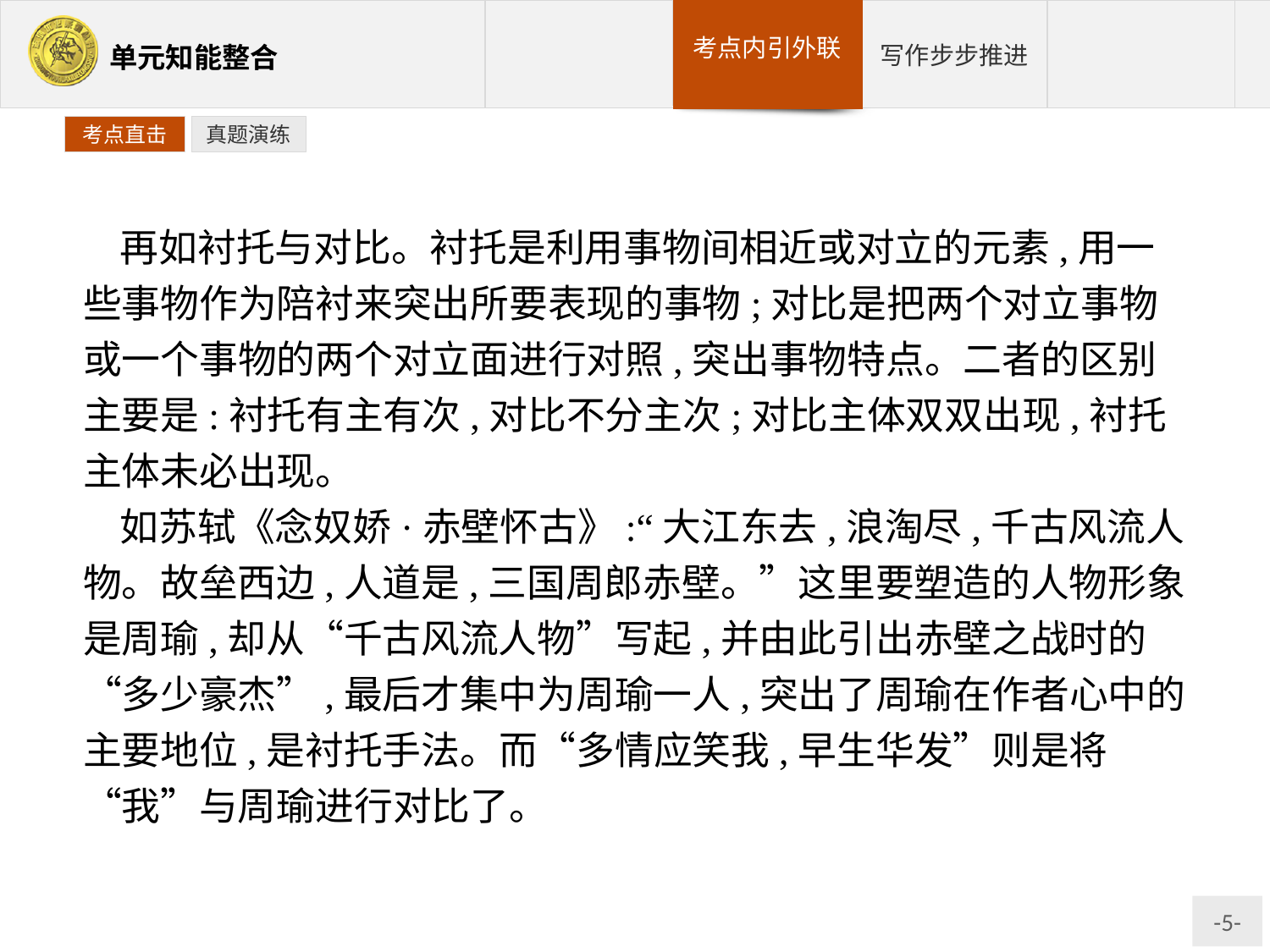

考点直击
真题演练
再如衬托与对比。衬托是利用事物间相近或对立的元素,用一些事物作为陪衬来突出所要表现的事物;对比是把两个对立事物或一个事物的两个对立面进行对照,突出事物特点。二者的区别主要是:衬托有主有次,对比不分主次;对比主体双双出现,衬托主体未必出现。
如苏轼《念奴娇·赤壁怀古》:“大江东去,浪淘尽,千古风流人物。故垒西边,人道是,三国周郎赤壁。”这里要塑造的人物形象是周瑜,却从“千古风流人物”写起,并由此引出赤壁之战时的“多少豪杰”,最后才集中为周瑜一人,突出了周瑜在作者心中的主要地位,是衬托手法。而“多情应笑我,早生华发”则是将“我”与周瑜进行对比了。